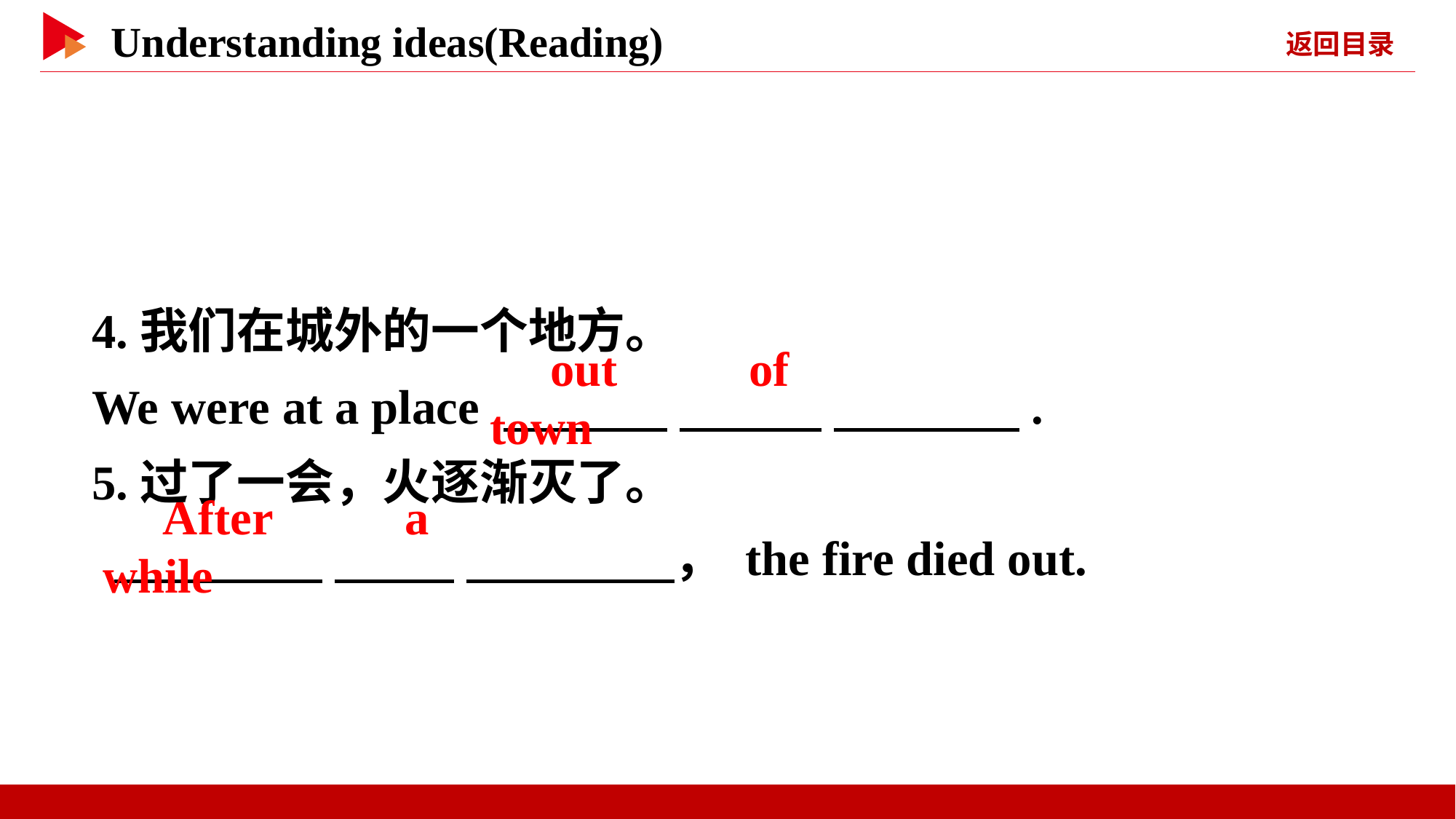

4.我们在城外的一个地方。
We were at a place 　      　 　    　 　        　.
5.过了一会，火逐渐灭了。
 　          　 　  　 　          　， the fire died out.
　out　 　of　 　town
　After　 　a　 　while